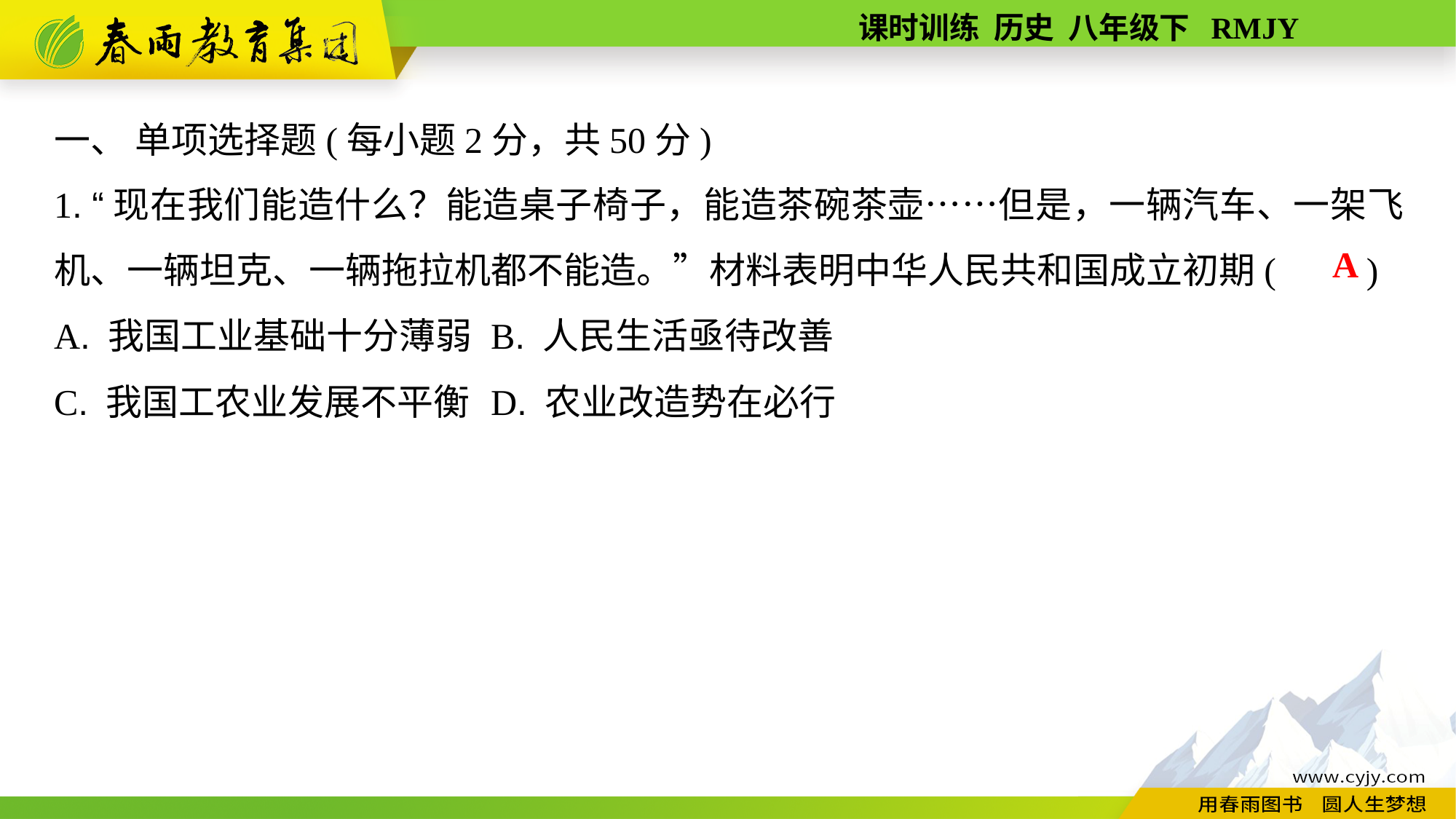

一、 单项选择题(每小题2分，共50分)
1. “现在我们能造什么？能造桌子椅子，能造茶碗茶壶……但是，一辆汽车、一架飞机、一辆坦克、一辆拖拉机都不能造。”材料表明中华人民共和国成立初期(　　)
A. 我国工业基础十分薄弱	B. 人民生活亟待改善
C. 我国工农业发展不平衡	D. 农业改造势在必行
A